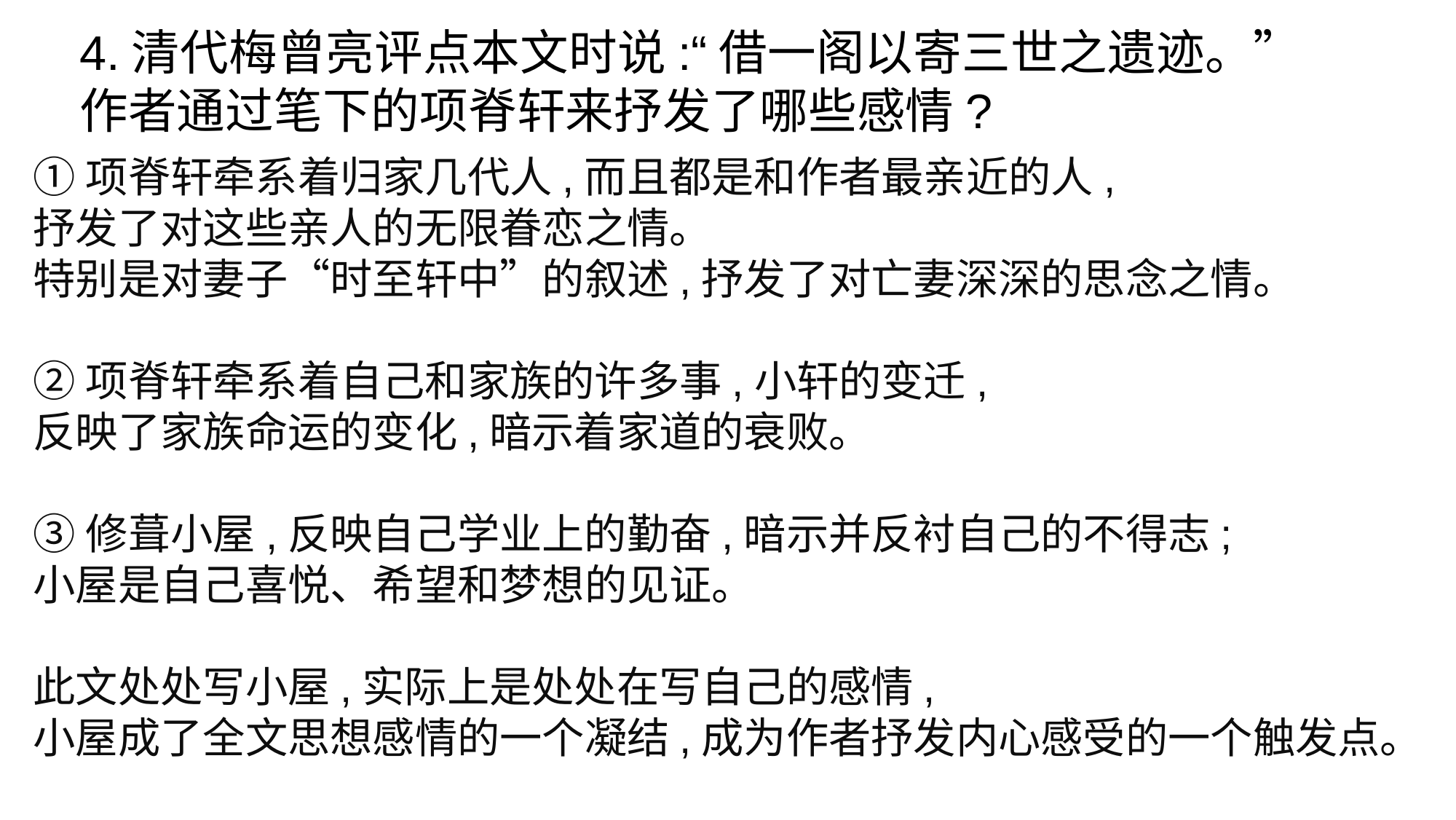

4.清代梅曾亮评点本文时说:“借一阁以寄三世之遗迹。”
作者通过笔下的项脊轩来抒发了哪些感情?
①项脊轩牵系着归家几代人,而且都是和作者最亲近的人,
抒发了对这些亲人的无限眷恋之情。
特别是对妻子“时至轩中”的叙述,抒发了对亡妻深深的思念之情。

②项脊轩牵系着自己和家族的许多事,小轩的变迁,
反映了家族命运的变化,暗示着家道的衰败。

③修葺小屋,反映自己学业上的勤奋,暗示并反衬自己的不得志;
小屋是自己喜悦、希望和梦想的见证。

此文处处写小屋,实际上是处处在写自己的感情,
小屋成了全文思想感情的一个凝结,成为作者抒发内心感受的一个触发点。